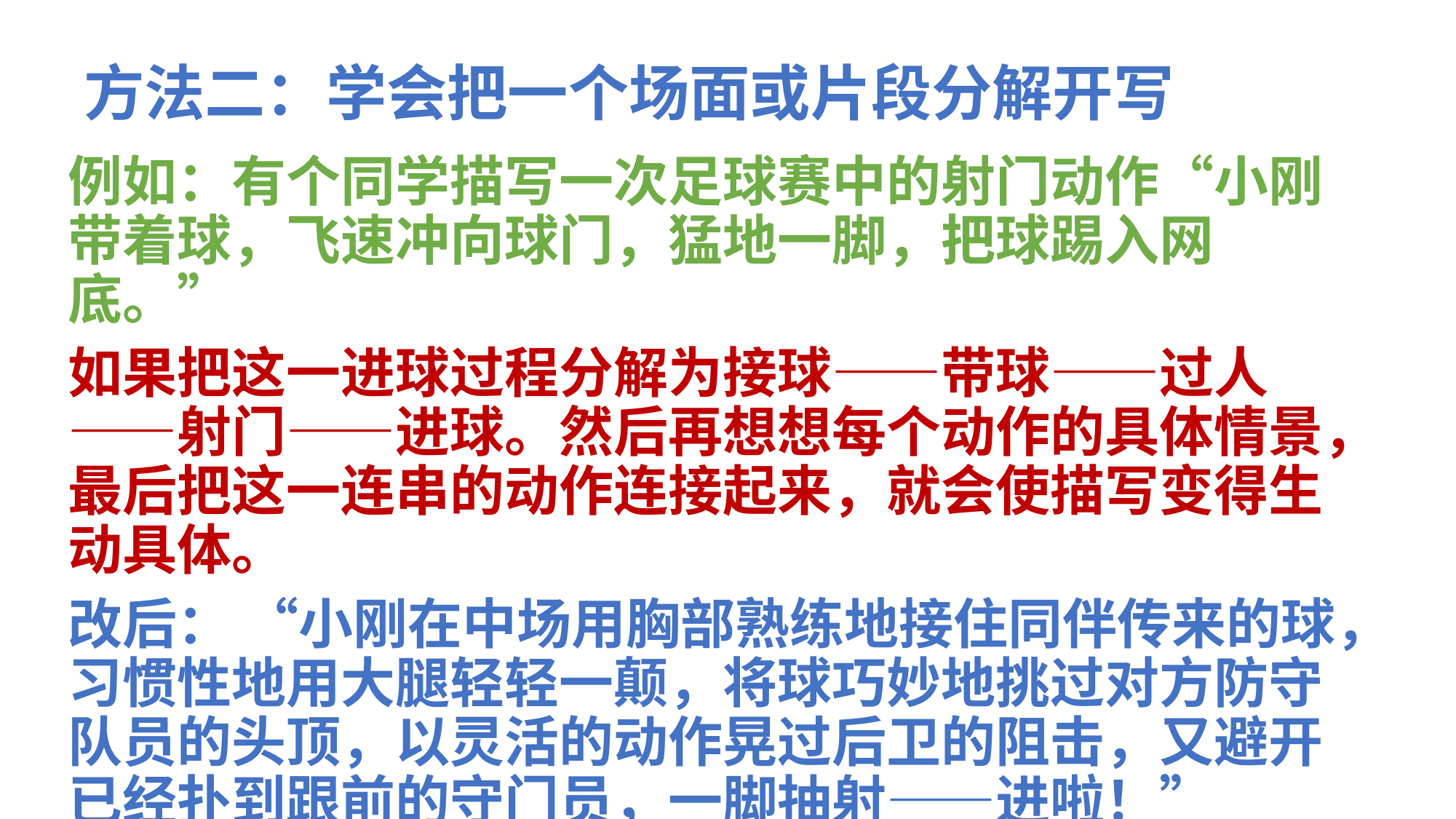

# 方法二：学会把一个场面或片段分解开写
例如：有个同学描写一次足球赛中的射门动作“小刚带着球，飞速冲向球门，猛地一脚，把球踢入网底。”
如果把这一进球过程分解为接球——带球——过人——射门——进球。然后再想想每个动作的具体情景，最后把这一连串的动作连接起来，就会使描写变得生动具体。
改后： “小刚在中场用胸部熟练地接住同伴传来的球，习惯性地用大腿轻轻一颠，将球巧妙地挑过对方防守队员的头顶，以灵活的动作晃过后卫的阻击，又避开已经扑到跟前的守门员，一脚抽射——进啦！”